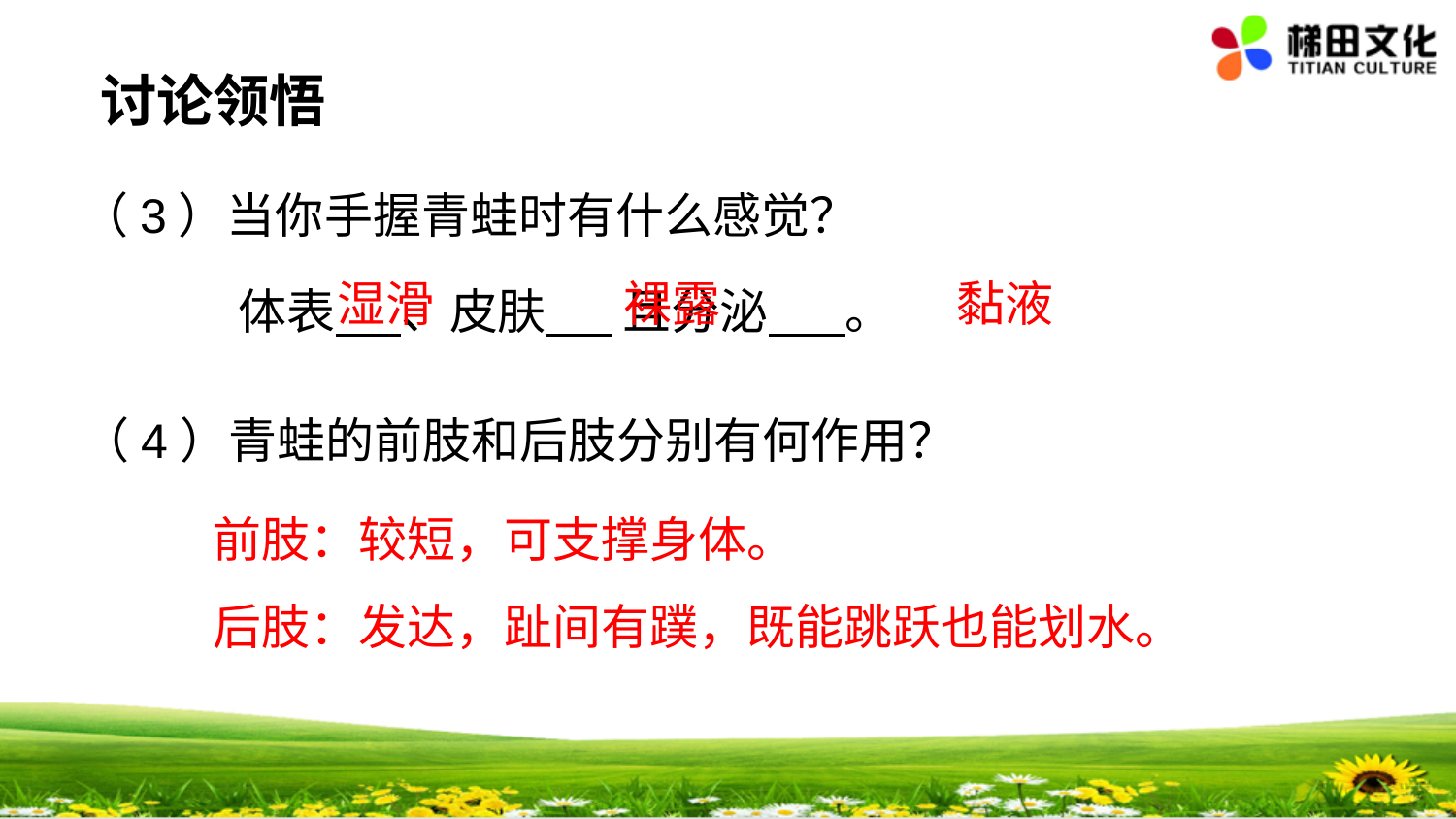

讨论领悟
（3）当你手握青蛙时有什么感觉？
裸露
湿滑
黏液
体表      、皮肤       且分泌       。
（4）青蛙的前肢和后肢分别有何作用？
前肢：较短，可支撑身体。
后肢：发达，趾间有蹼，既能跳跃也能划水。